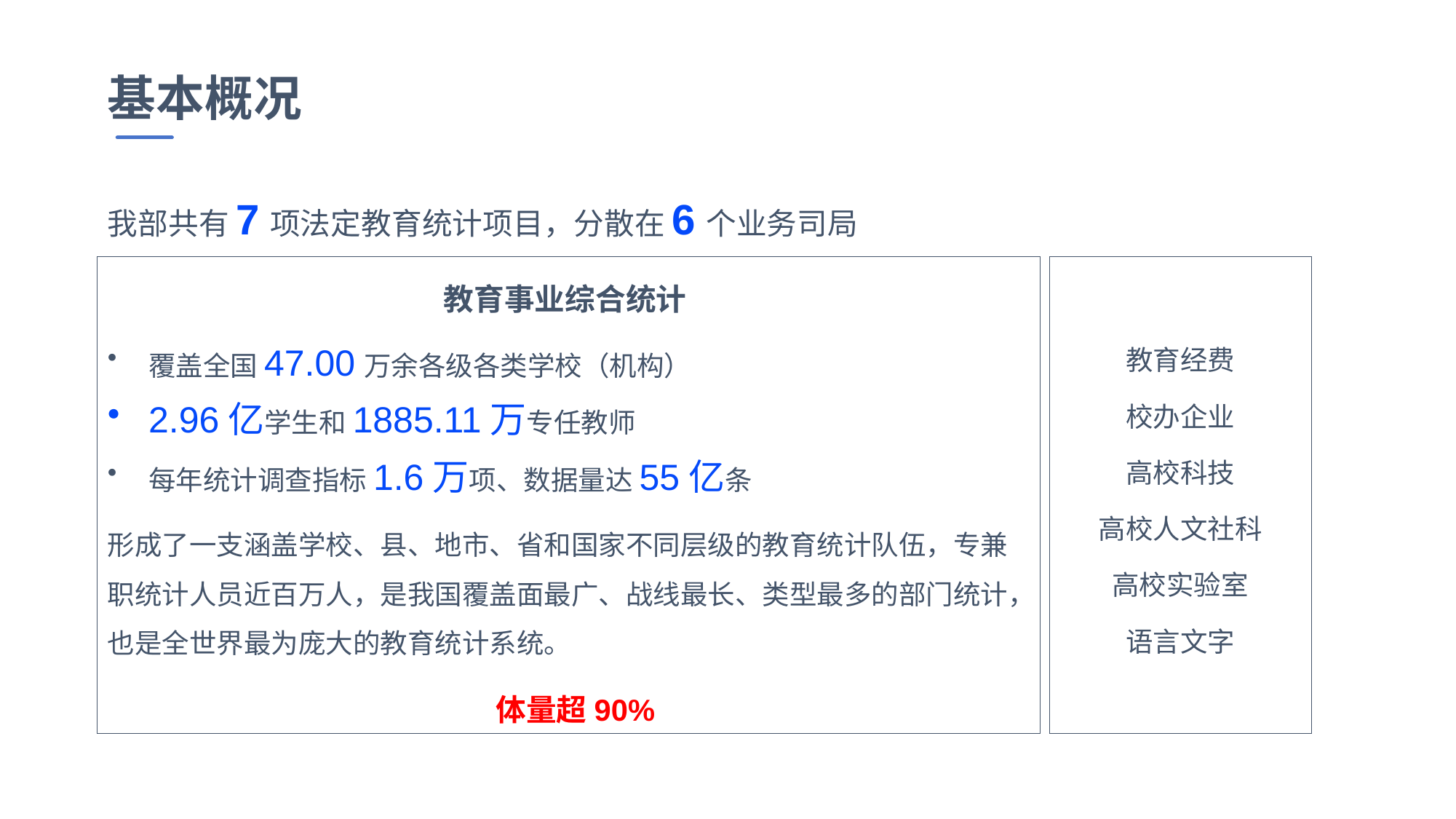

基本概况
我部共有7项法定教育统计项目，分散在6个业务司局
教育事业综合统计
覆盖全国47.00万余各级各类学校（机构）
2.96亿学生和1885.11万专任教师
每年统计调查指标1.6万项、数据量达55亿条
形成了一支涵盖学校、县、地市、省和国家不同层级的教育统计队伍，专兼职统计人员近百万人，是我国覆盖面最广、战线最长、类型最多的部门统计，也是全世界最为庞大的教育统计系统。
 体量超90%
教育经费
校办企业
高校科技
高校人文社科
高校实验室
语言文字